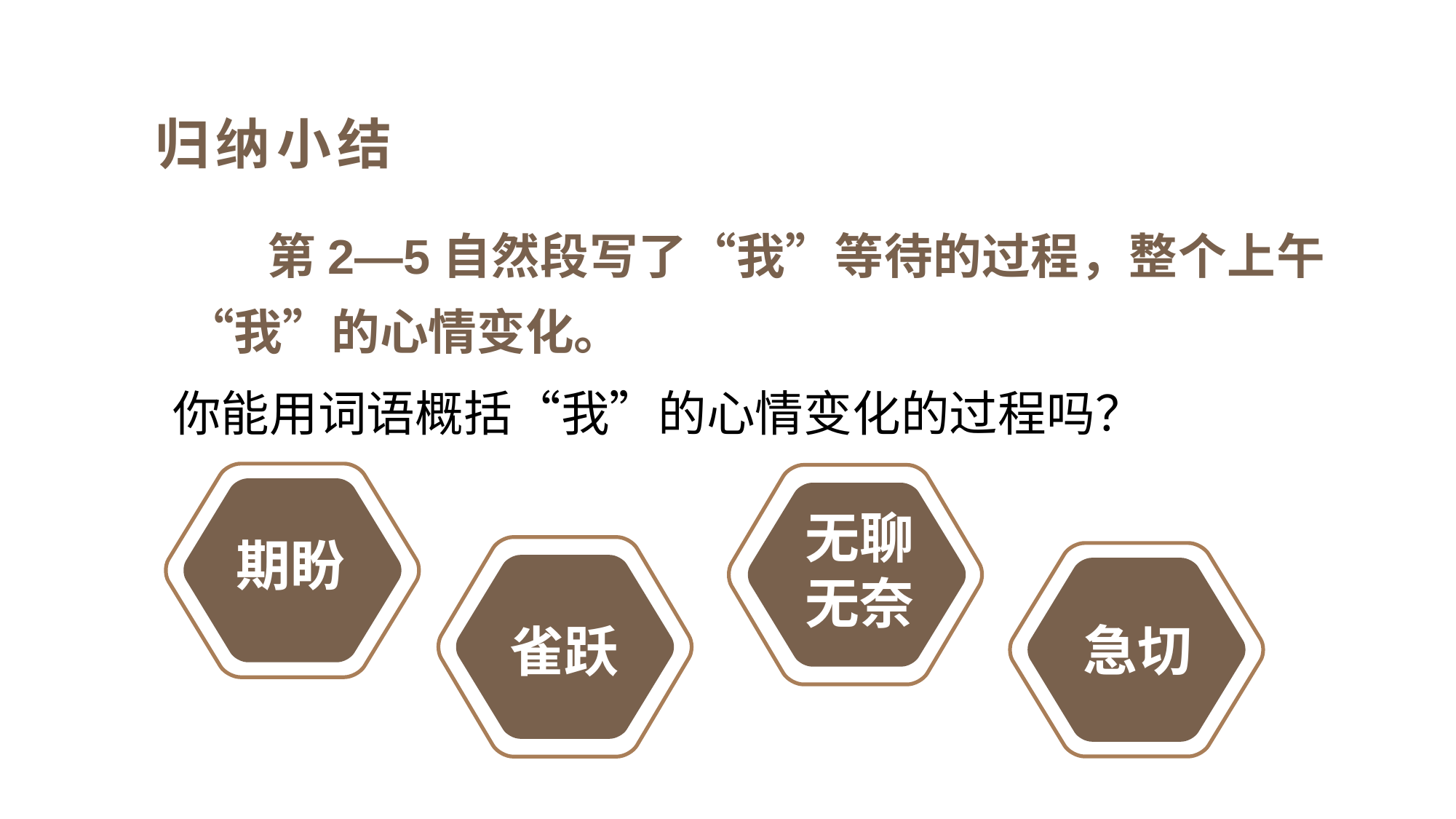

归纳小结
      第2—5自然段写了“我”等待的过程，整个上午“我”的心情变化。
你能用词语概括“我”的心情变化的过程吗？

无聊无奈
期盼

急切
雀跃